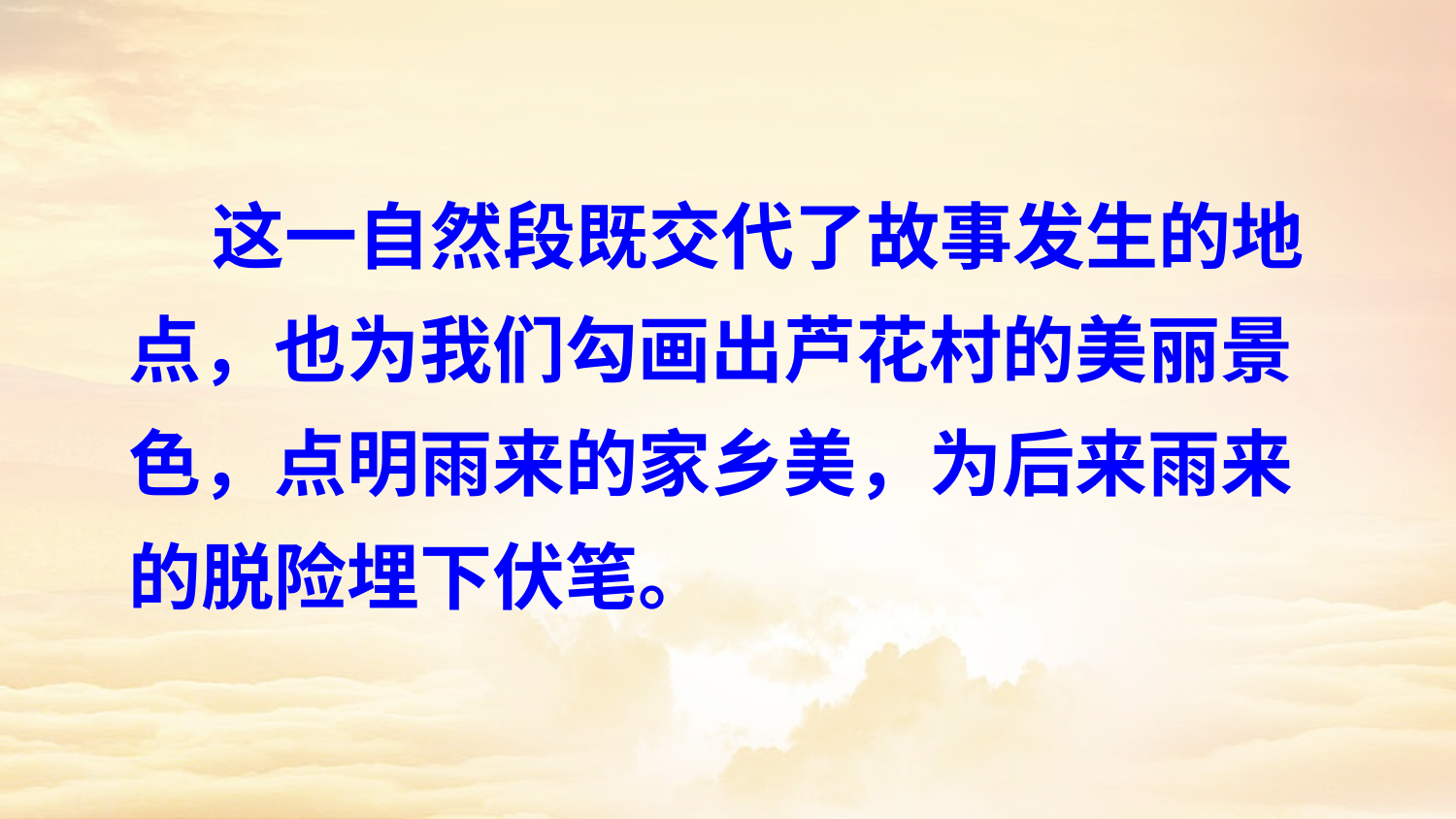

这一自然段既交代了故事发生的地点，也为我们勾画出芦花村的美丽景色，点明雨来的家乡美，为后来雨来的脱险埋下伏笔。